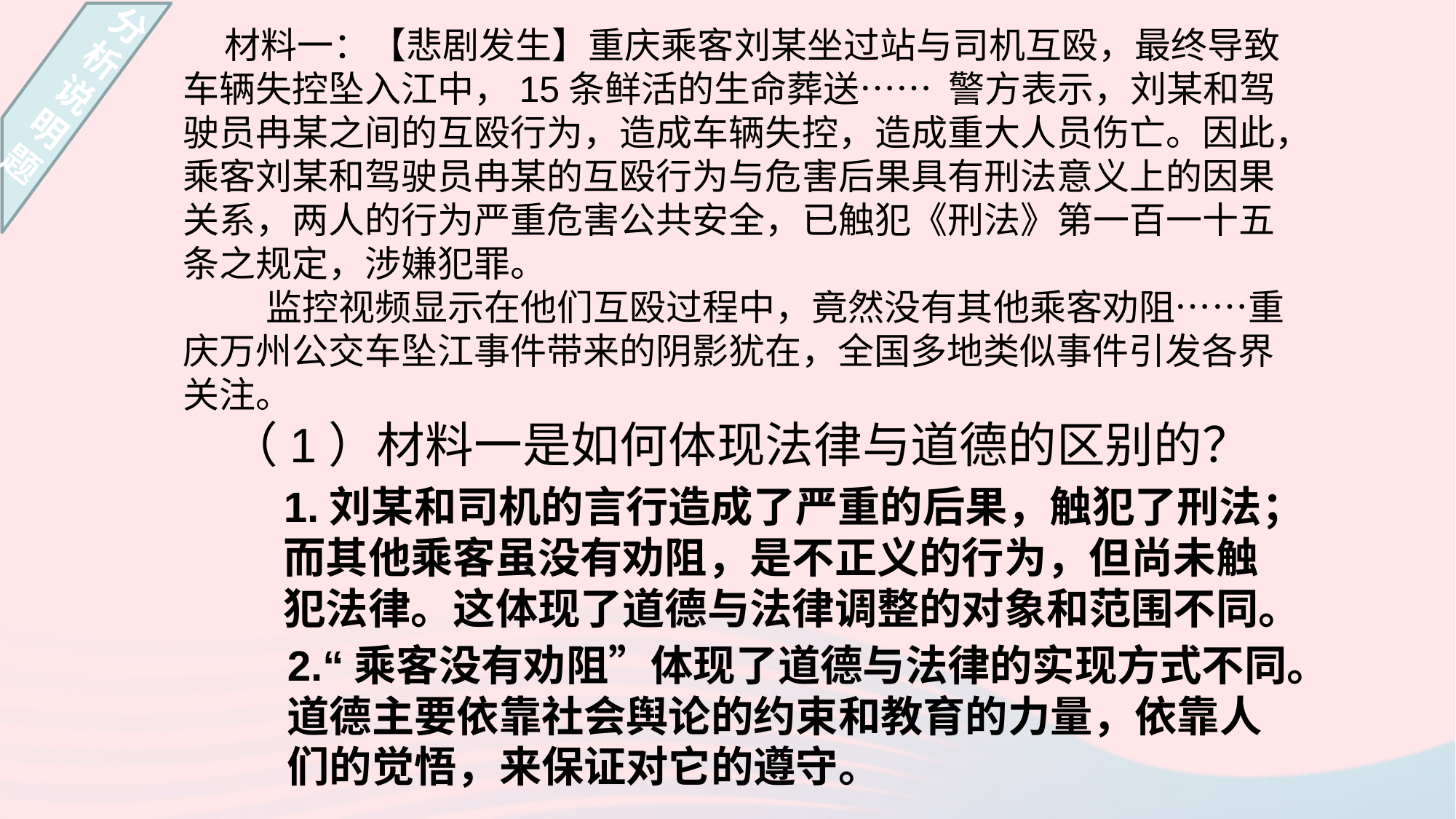

分
析
说
明
题

    材料一：【悲剧发生】重庆乘客刘某坐过站与司机互殴，最终导致车辆失控坠入江中，15条鲜活的生命葬送……  警方表示，刘某和驾驶员冉某之间的互殴行为，造成车辆失控，造成重大人员伤亡。因此，乘客刘某和驾驶员冉某的互殴行为与危害后果具有刑法意义上的因果关系，两人的行为严重危害公共安全，已触犯《刑法》第一百一十五条之规定，涉嫌犯罪。
         监控视频显示在他们互殴过程中，竟然没有其他乘客劝阻……重庆万州公交车坠江事件带来的阴影犹在，全国多地类似事件引发各界关注。
（1）材料一是如何体现法律与道德的区别的？
1.刘某和司机的言行造成了严重的后果，触犯了刑法；而其他乘客虽没有劝阻，是不正义的行为，但尚未触犯法律。这体现了道德与法律调整的对象和范围不同。
2.“乘客没有劝阻”体现了道德与法律的实现方式不同。
道德主要依靠社会舆论的约束和教育的力量，依靠人
们的觉悟，来保证对它的遵守。